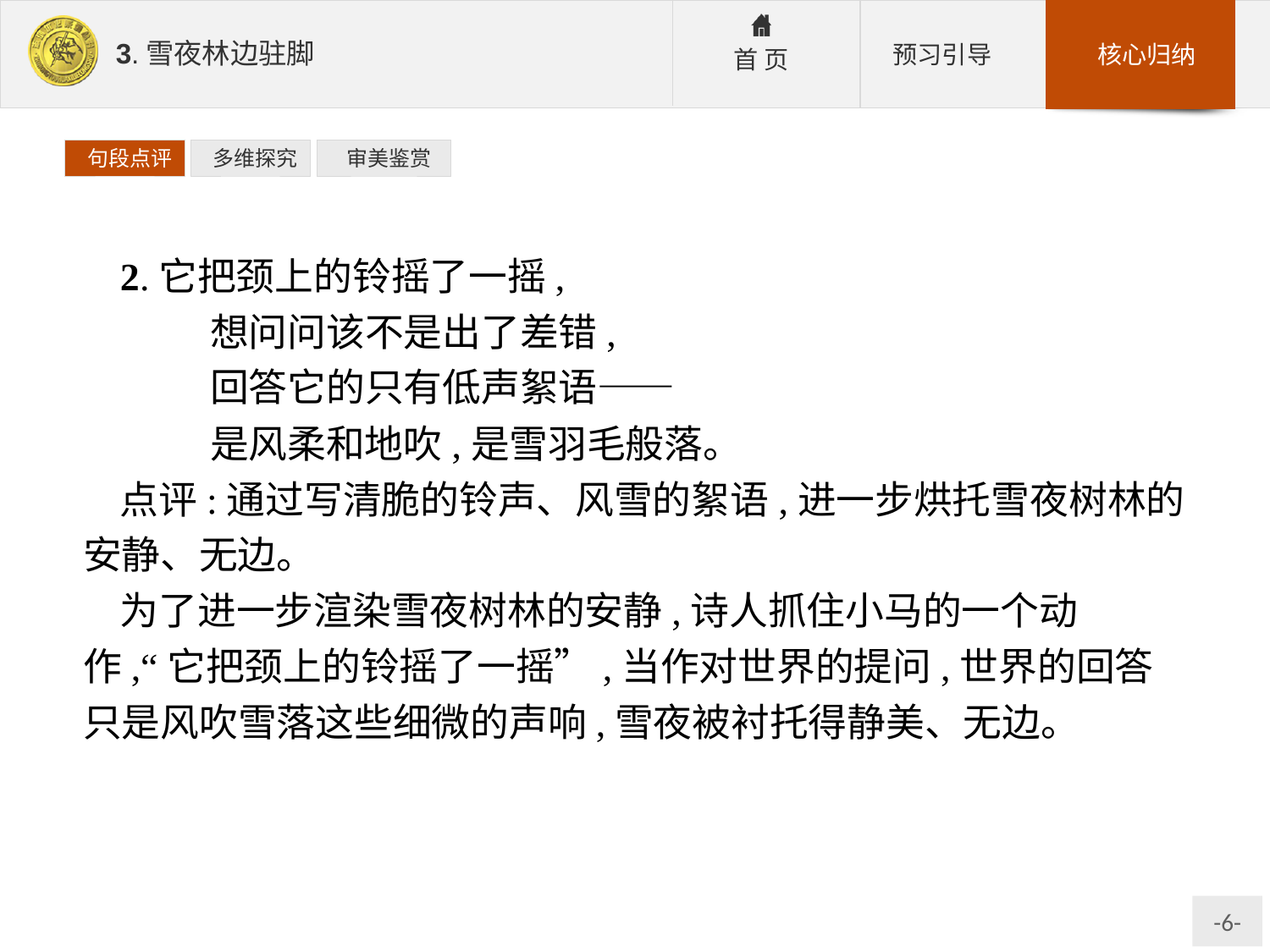

句段点评
 多维探究
 审美鉴赏
2.它把颈上的铃摇了一摇,
	想问问该不是出了差错,
	回答它的只有低声絮语——
	是风柔和地吹,是雪羽毛般落。
点评:通过写清脆的铃声、风雪的絮语,进一步烘托雪夜树林的安静、无边。
为了进一步渲染雪夜树林的安静,诗人抓住小马的一个动作,“它把颈上的铃摇了一摇”,当作对世界的提问,世界的回答只是风吹雪落这些细微的声响,雪夜被衬托得静美、无边。